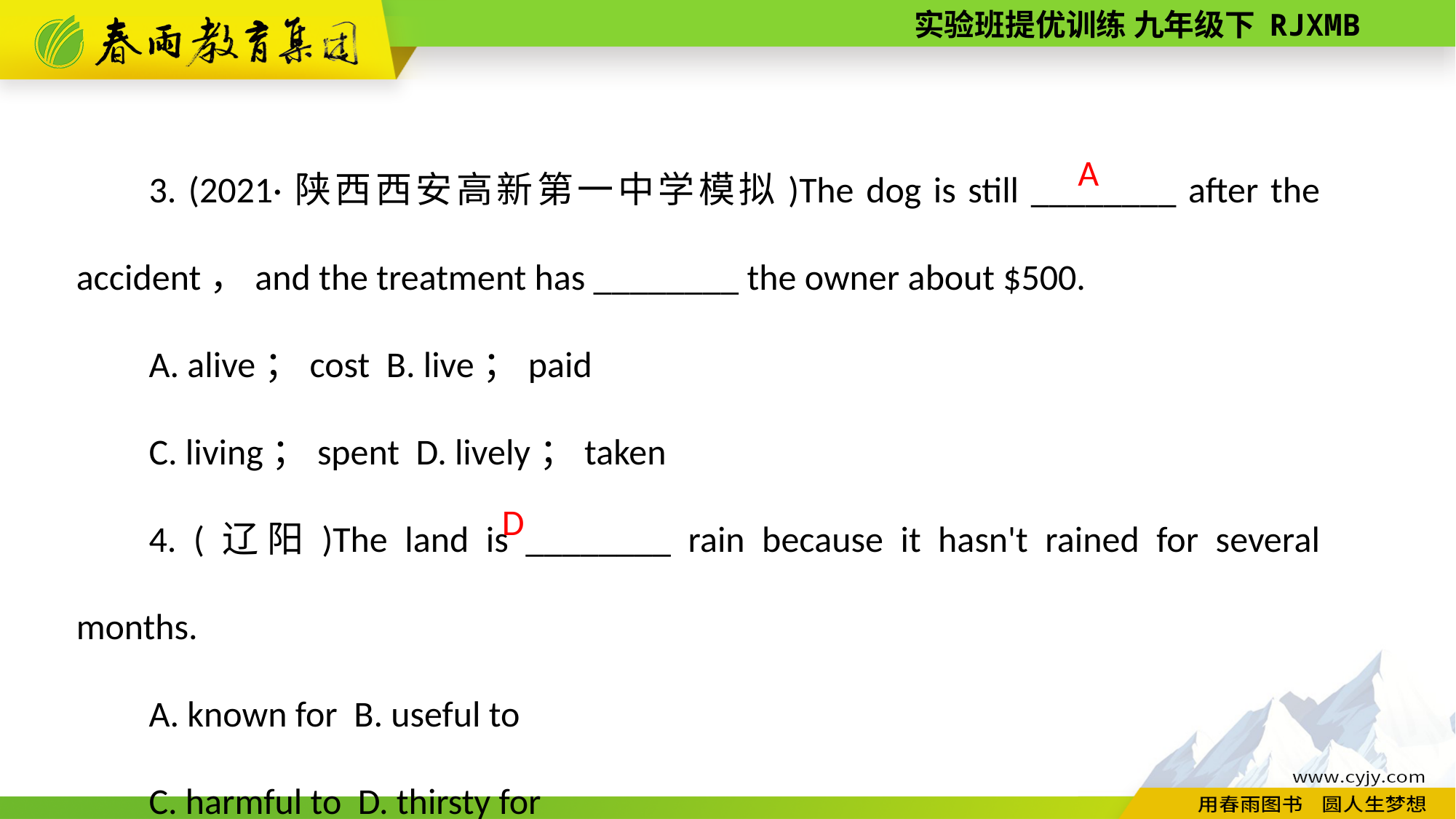

3. (2021·陕西西安高新第一中学模拟)The dog is still ________ after the accident，and the treatment has ________ the owner about $500.
A. alive；cost  B. live；paid
C. living；spent  D. lively；taken
4. (辽阳)The land is ________ rain because it hasn't rained for several months.
A. known for  B. useful to
C. harmful to  D. thirsty for
A
D